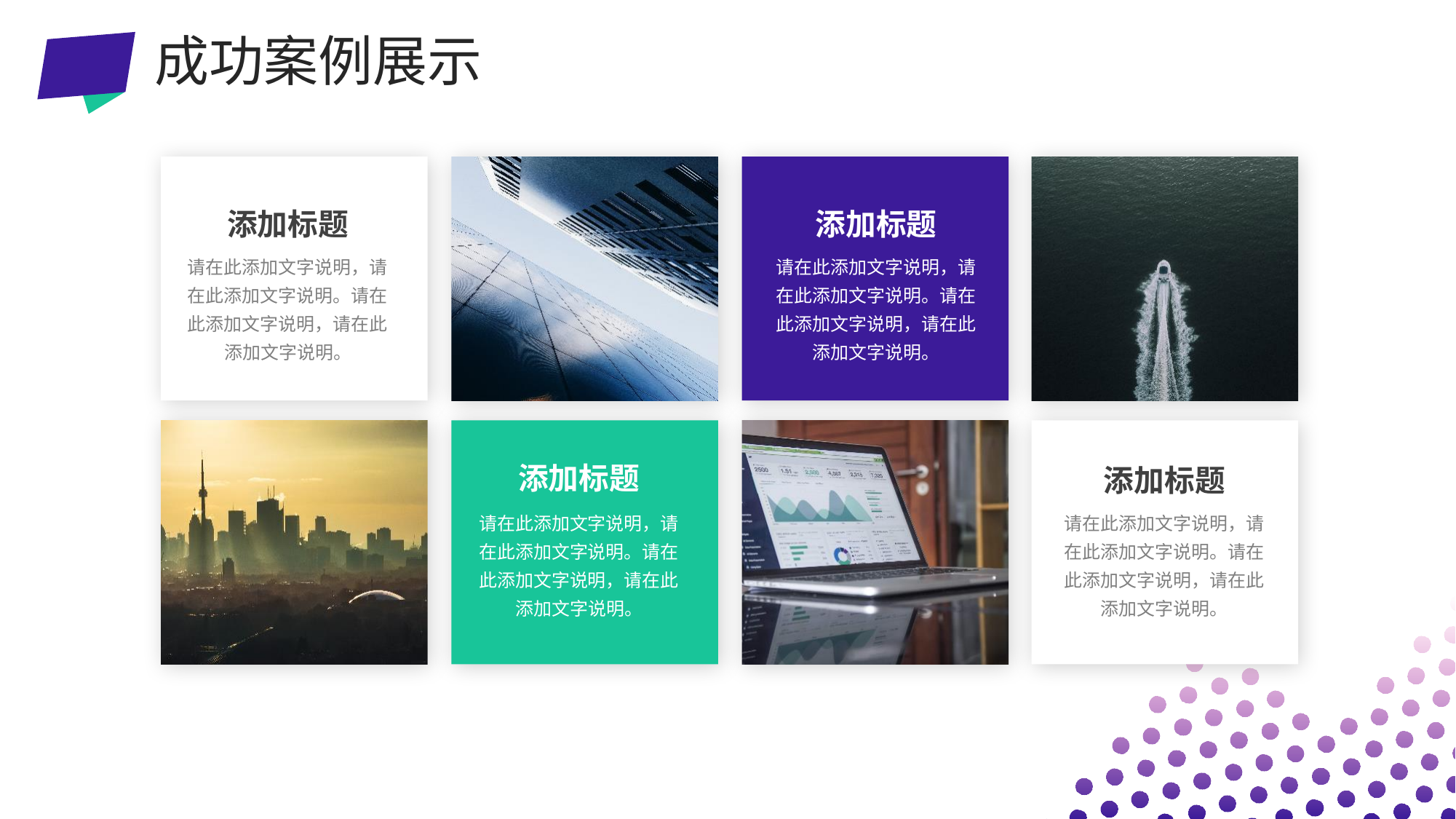

成功案例展示

添加标题
请在此添加文字说明，请在此添加文字说明。请在此添加文字说明，请在此添加文字说明。
添加标题
请在此添加文字说明，请在此添加文字说明。请在此添加文字说明，请在此添加文字说明。

添加标题
请在此添加文字说明，请在此添加文字说明。请在此添加文字说明，请在此添加文字说明。
添加标题
请在此添加文字说明，请在此添加文字说明。请在此添加文字说明，请在此添加文字说明。